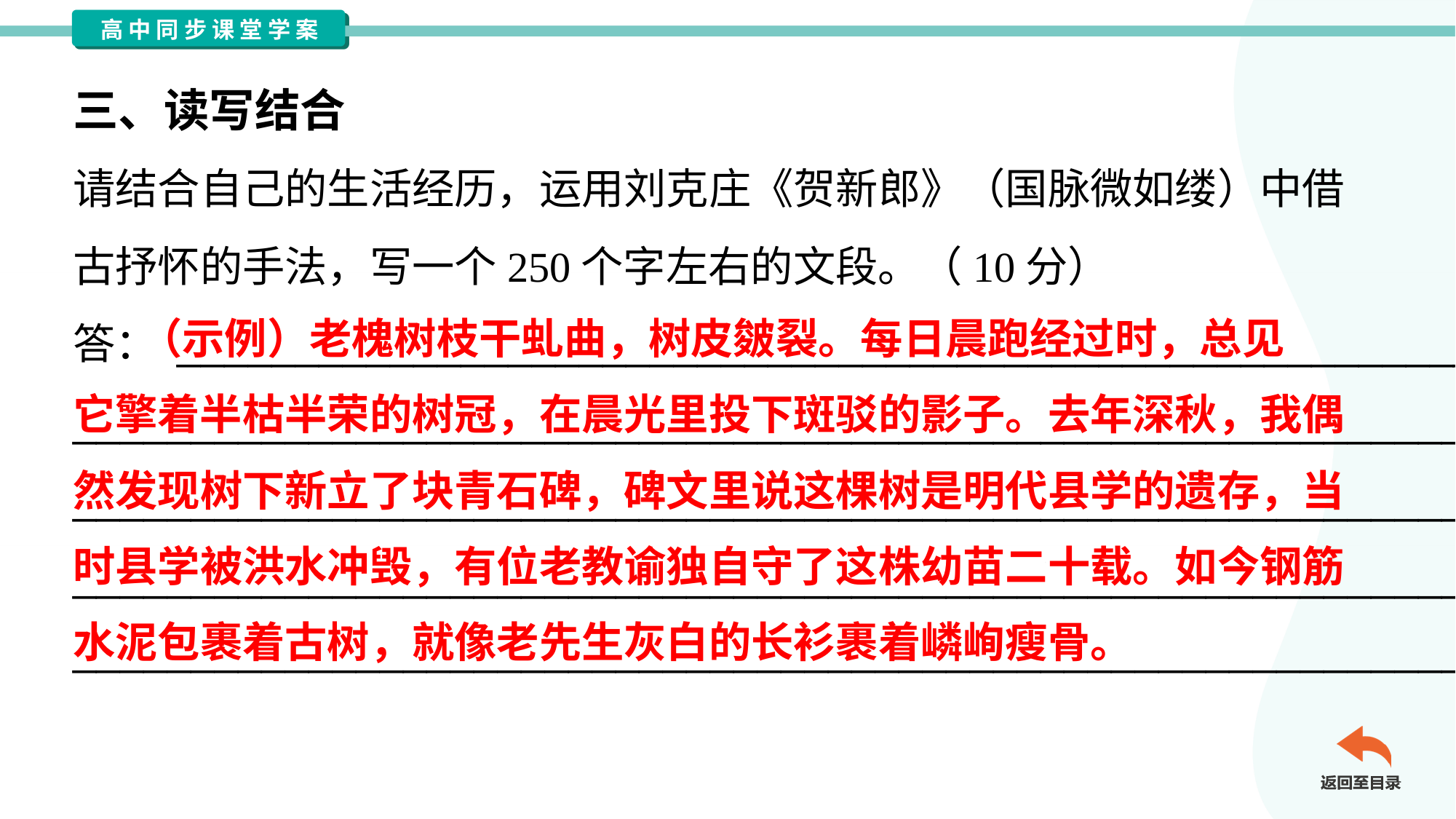

三、读写结合
请结合自己的生活经历，运用刘克庄《贺新郎》（国脉微如缕）中借
古抒怀的手法，写一个250个字左右的文段。（10分）
答： ________________________________________________________
_____________________________________________________________
_____________________________________________________________
_____________________________________________________________
_____________________________________________________________
      （示例）老槐树枝干虬曲，树皮皴裂。每日晨跑经过时，总见
它擎着半枯半荣的树冠，在晨光里投下斑驳的影子。去年深秋，我偶
然发现树下新立了块青石碑，碑文里说这棵树是明代县学的遗存，当
时县学被洪水冲毁，有位老教谕独自守了这株幼苗二十载。如今钢筋
水泥包裹着古树，就像老先生灰白的长衫裹着嶙峋瘦骨。